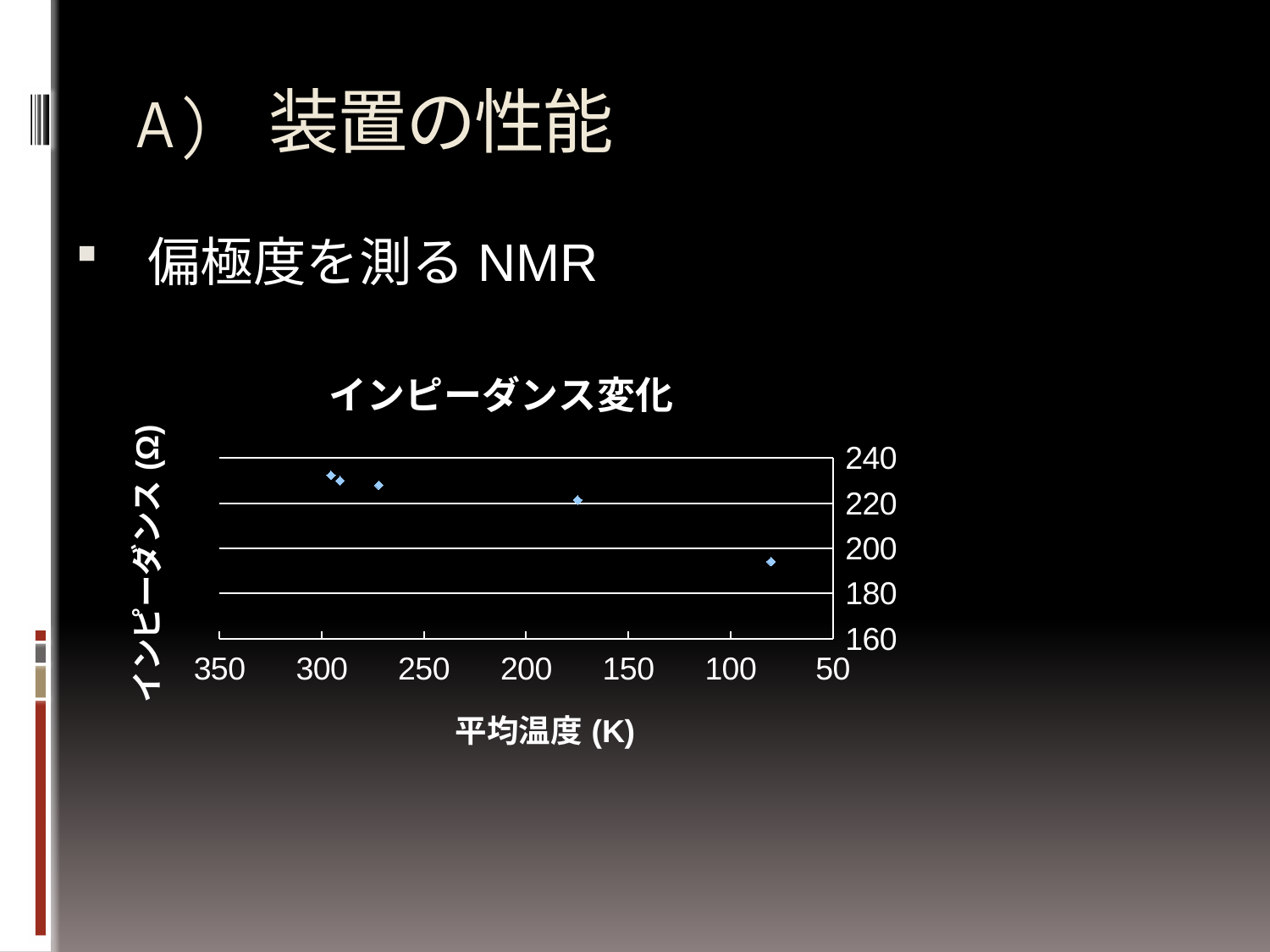

# A) 装置の性能
偏極度を測るNMR

### Chart: インピーダンス変化

| Category |  |
|---|---|